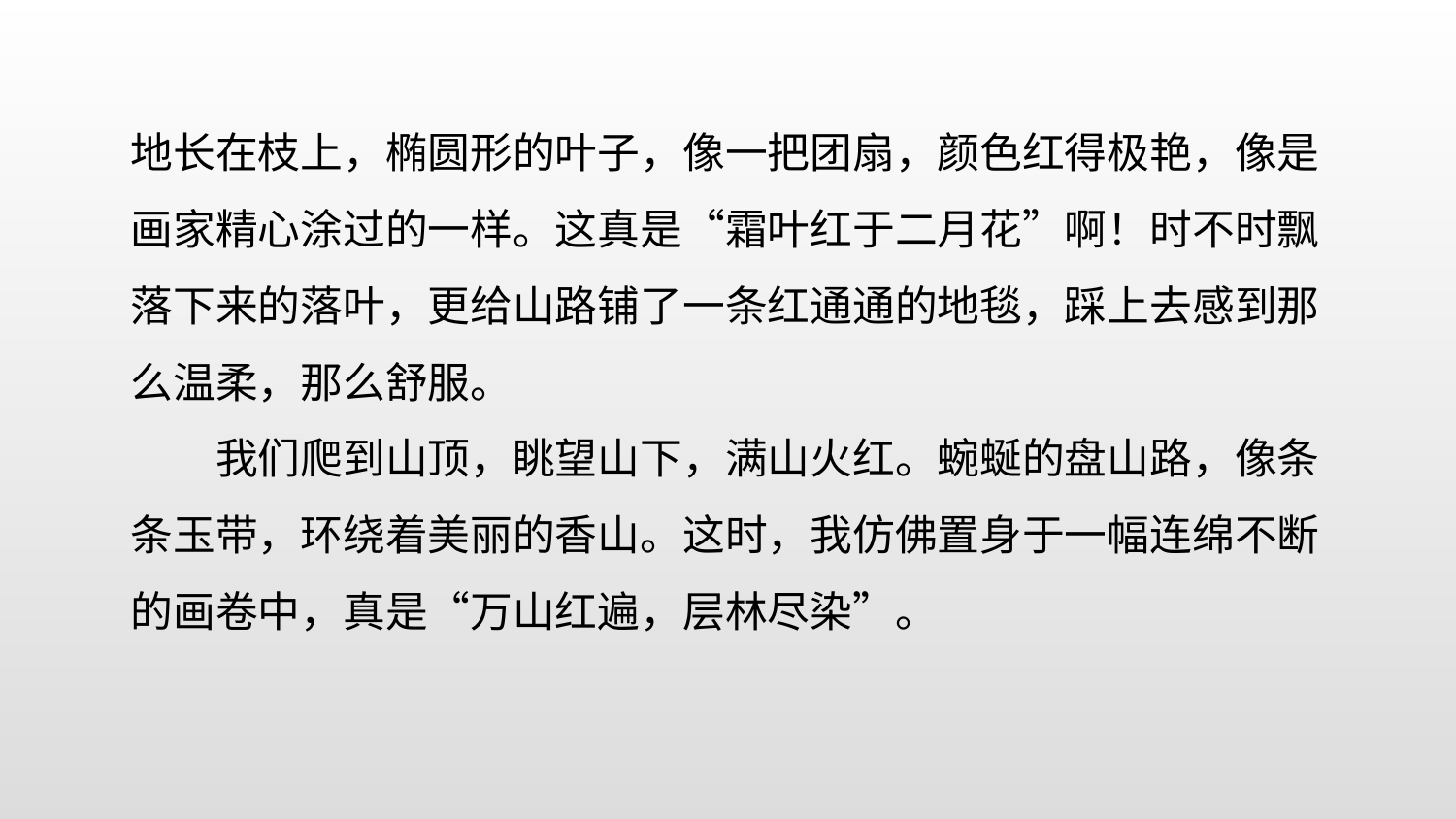

地长在枝上，椭圆形的叶子，像一把团扇，颜色红得极艳，像是画家精心涂过的一样。这真是“霜叶红于二月花”啊！时不时飘落下来的落叶，更给山路铺了一条红通通的地毯，踩上去感到那么温柔，那么舒服。
　　我们爬到山顶，眺望山下，满山火红。蜿蜒的盘山路，像条条玉带，环绕着美丽的香山。这时，我仿佛置身于一幅连绵不断的画卷中，真是“万山红遍，层林尽染”。